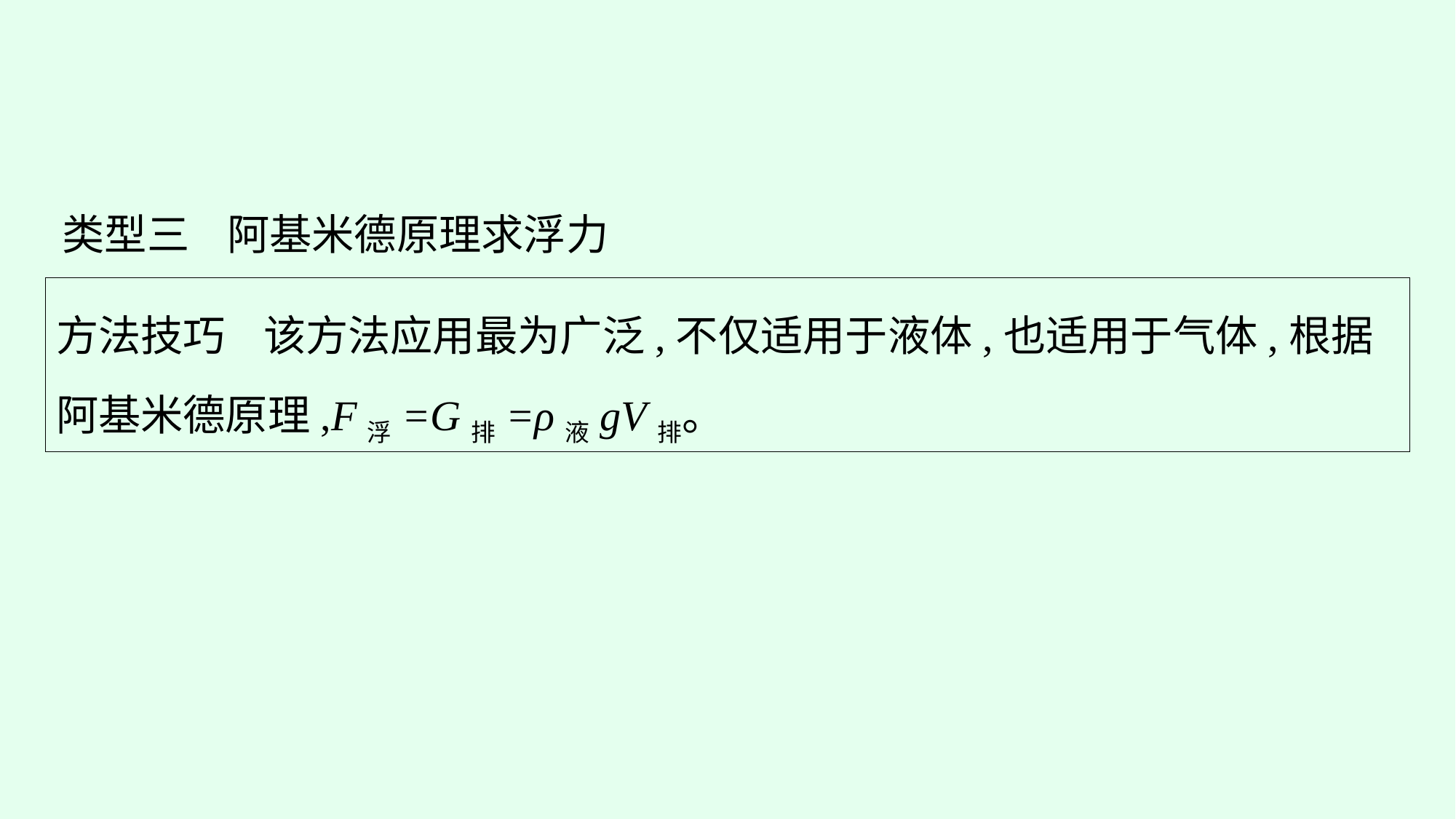

类型三    阿基米德原理求浮力
方法技巧    该方法应用最为广泛,不仅适用于液体,也适用于气体,根据阿基米德原理,F浮=G排=ρ液gV排。